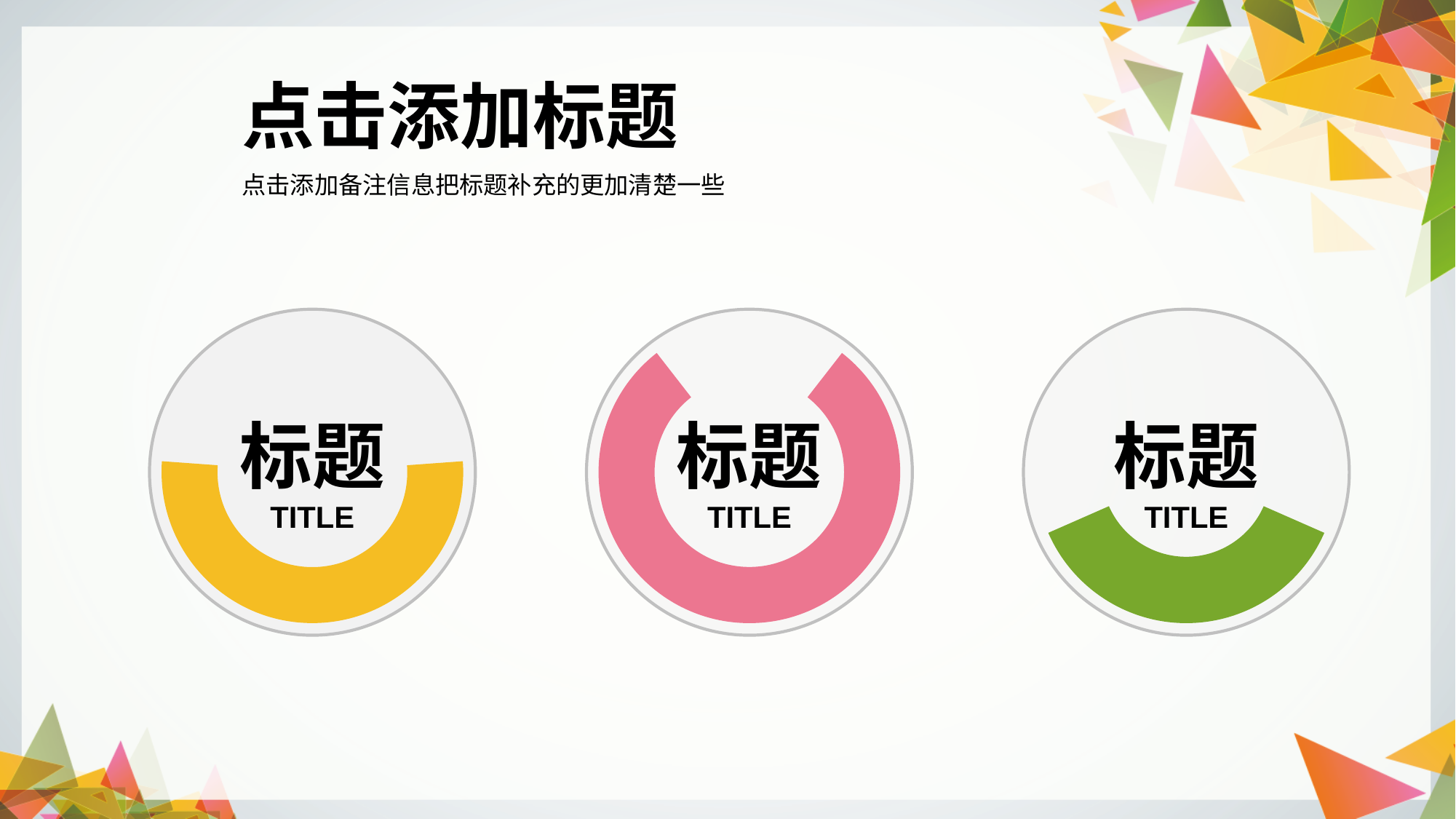

点击添加标题
点击添加备注信息把标题补充的更加清楚一些

标题
TITLE
标题
TITLE
标题
TITLE